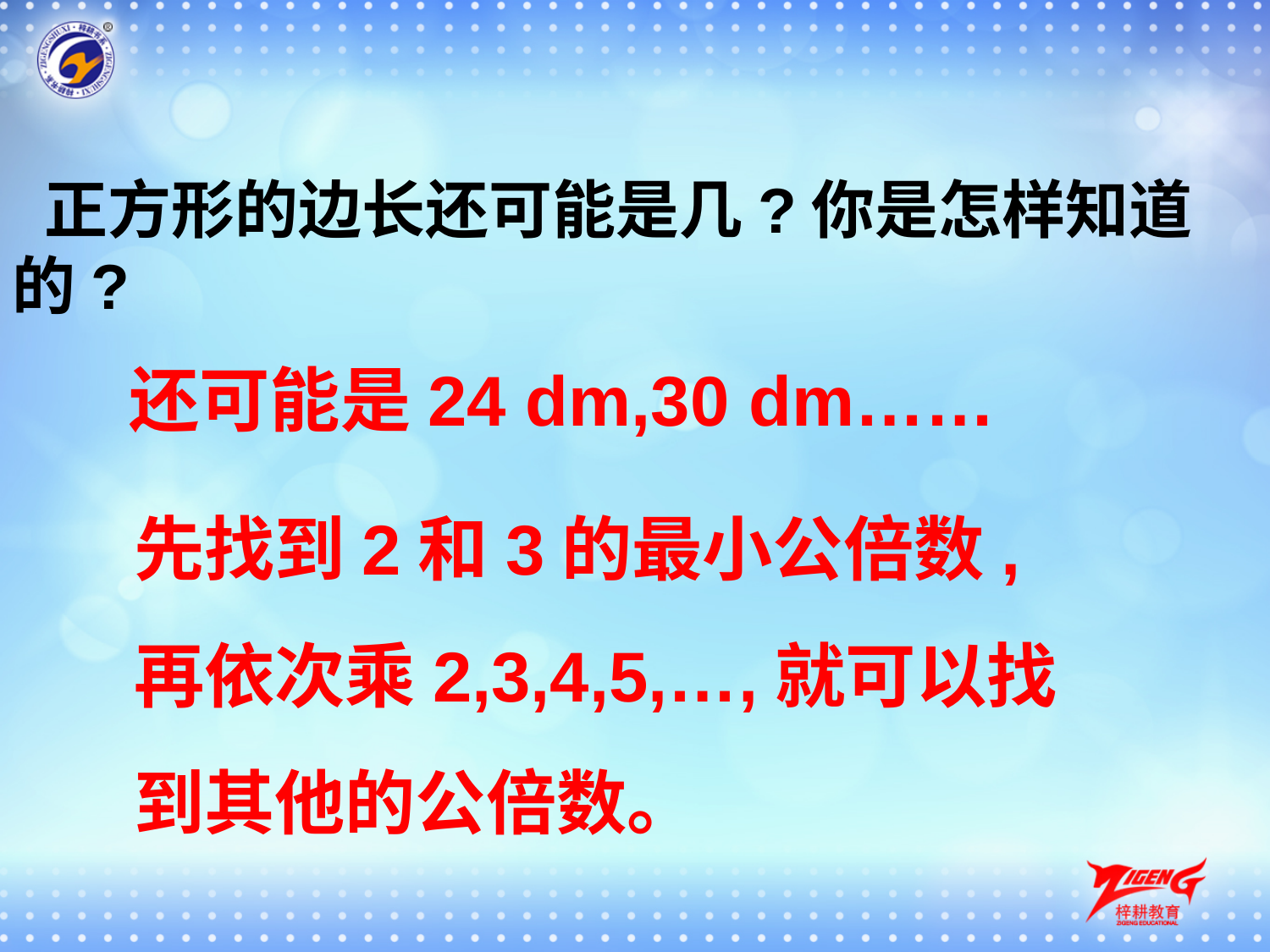

正方形的边长还可能是几?你是怎样知道的?
还可能是24 dm,30 dm……
先找到2和3的最小公倍数,再依次乘2,3,4,5,…,就可以找到其他的公倍数。